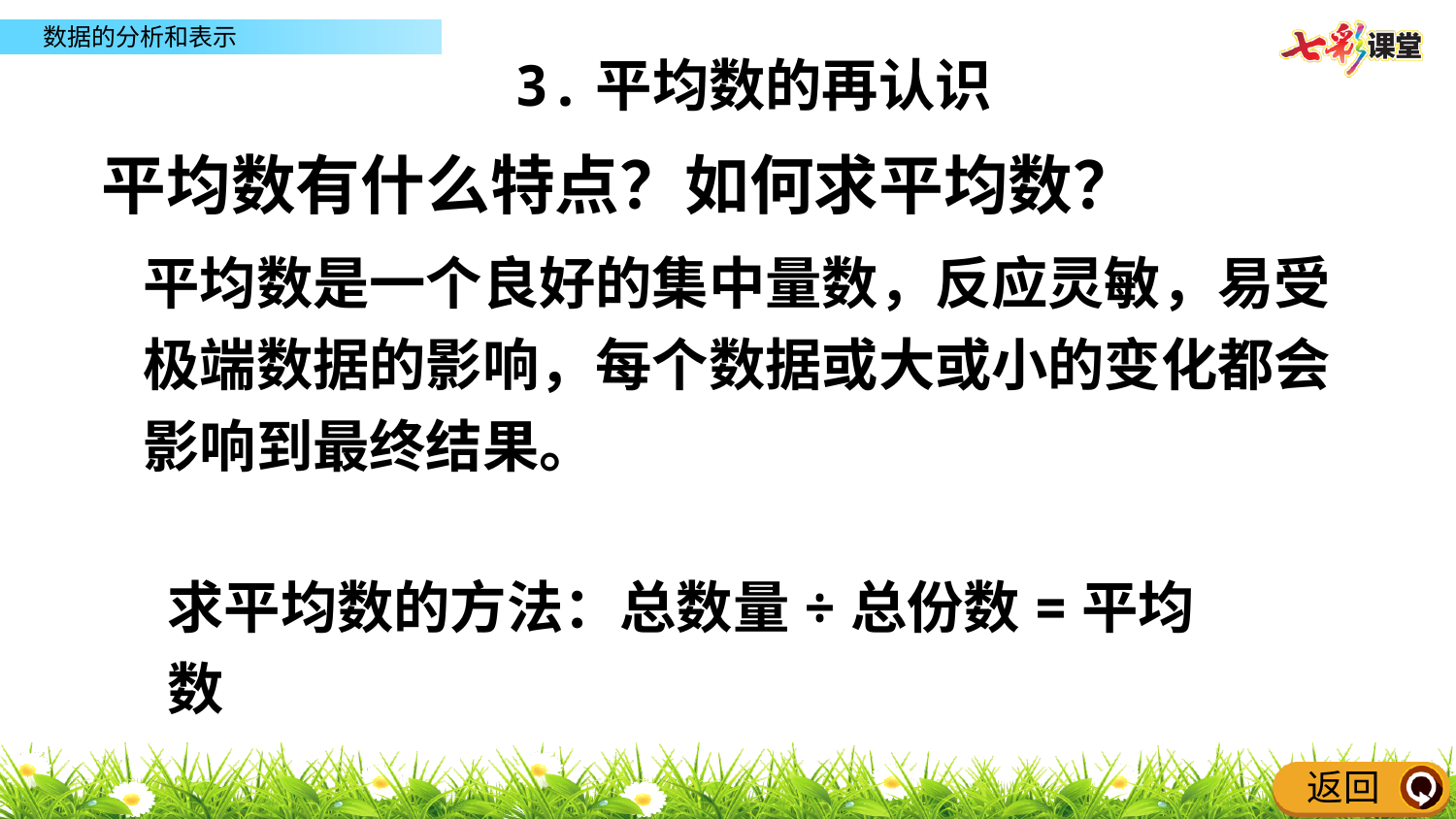

3.平均数的再认识
平均数有什么特点？如何求平均数？
平均数是一个良好的集中量数，反应灵敏，易受极端数据的影响，每个数据或大或小的变化都会影响到最终结果。
求平均数的方法：总数量÷总份数=平均数